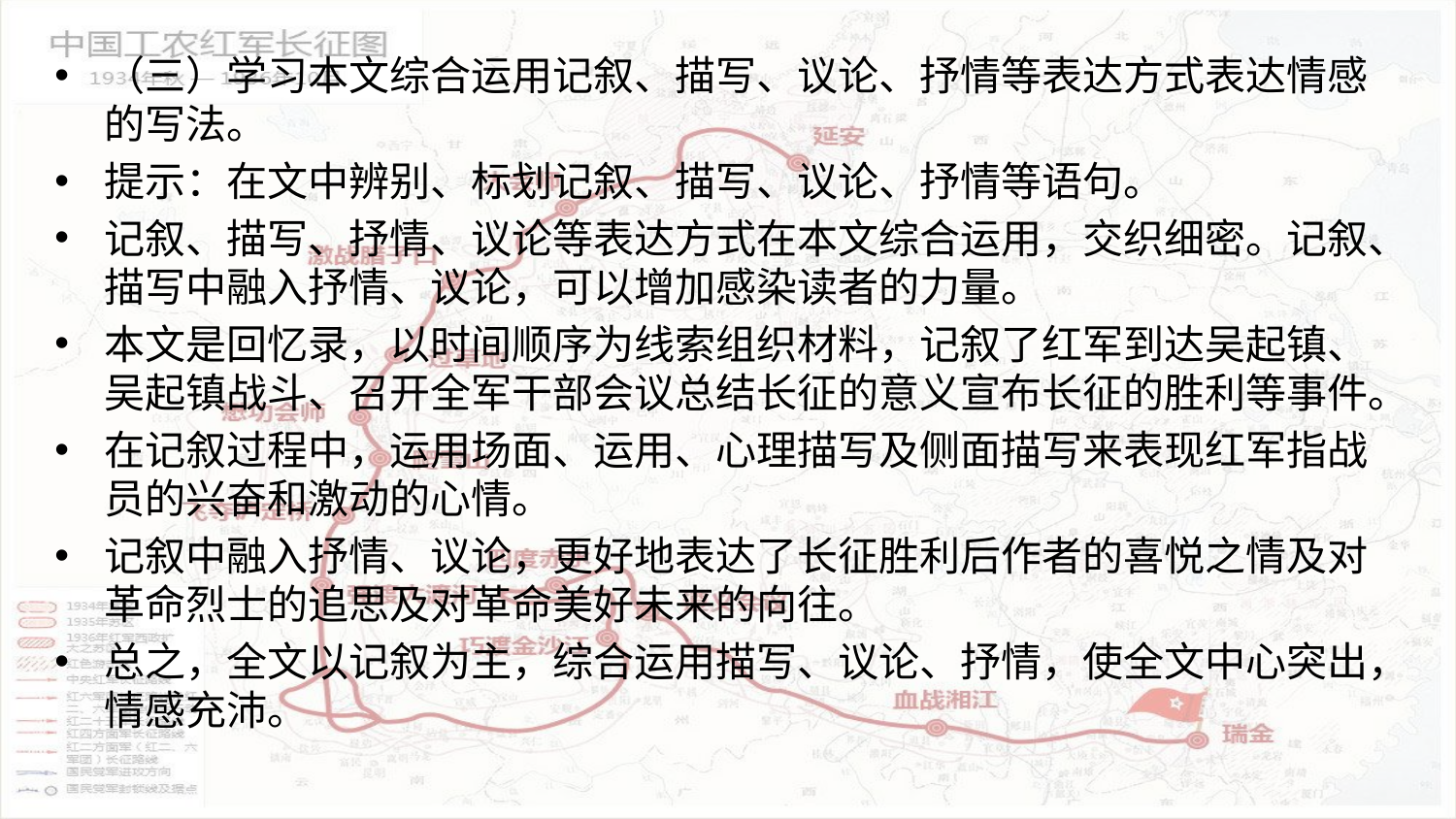

（三）学习本文综合运用记叙、描写、议论、抒情等表达方式表达情感的写法。
提示：在文中辨别、标划记叙、描写、议论、抒情等语句。
记叙、描写、抒情、议论等表达方式在本文综合运用，交织细密。记叙、描写中融入抒情、议论，可以增加感染读者的力量。
本文是回忆录，以时间顺序为线索组织材料，记叙了红军到达吴起镇、吴起镇战斗、召开全军干部会议总结长征的意义宣布长征的胜利等事件。
在记叙过程中，运用场面、运用、心理描写及侧面描写来表现红军指战员的兴奋和激动的心情。
记叙中融入抒情、议论，更好地表达了长征胜利后作者的喜悦之情及对革命烈士的追思及对革命美好未来的向往。
总之，全文以记叙为主，综合运用描写、议论、抒情，使全文中心突出，情感充沛。